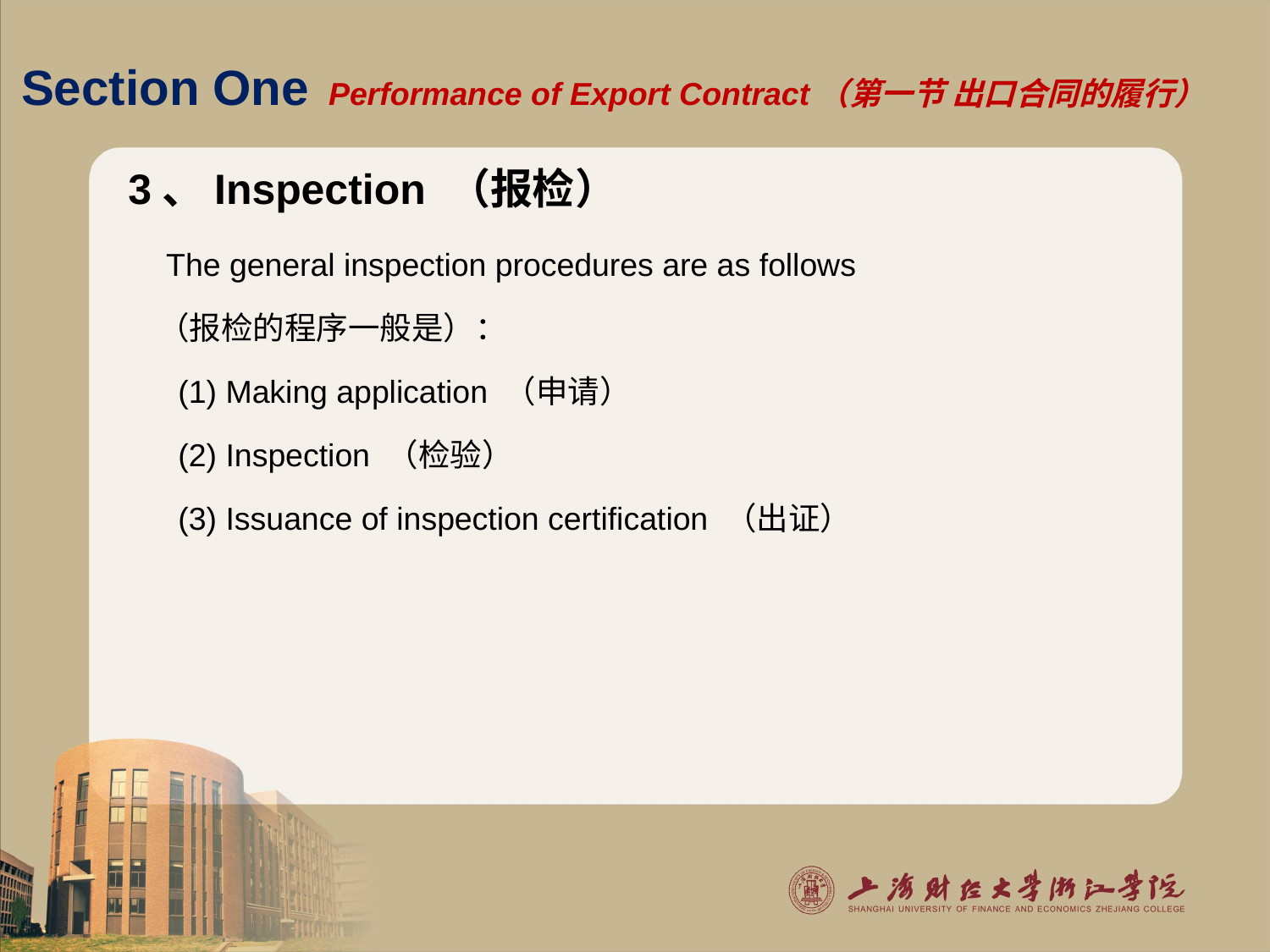

# Section One  Performance of Export Contract（第一节 出口合同的履行）
3、Inspection （报检）
       The general inspection procedures are as follows
      （报检的程序一般是）：
        (1) Making application （申请）
        (2) Inspection （检验）
        (3) Issuance of inspection certification （出证）